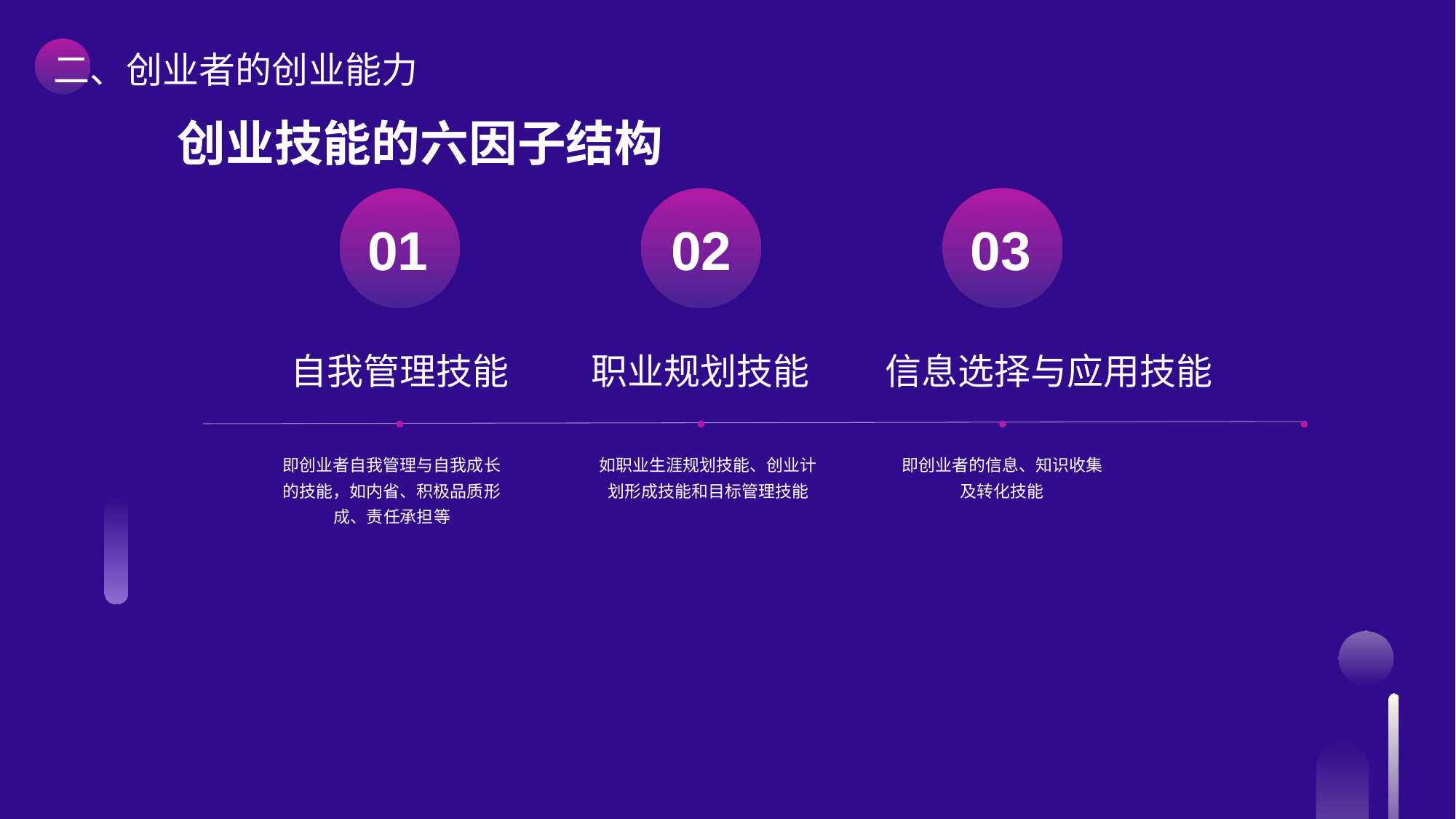

二、创业者的创业能力
创业技能的六因子结构

自我管理技能
职业规划技能
信息选择与应用技能

即创业者自我管理与自我成长的技能，如内省、积极品质形成、责任承担等
如职业生涯规划技能、创业计划形成技能和目标管理技能
即创业者的信息、知识收集及转化技能
01
02
03